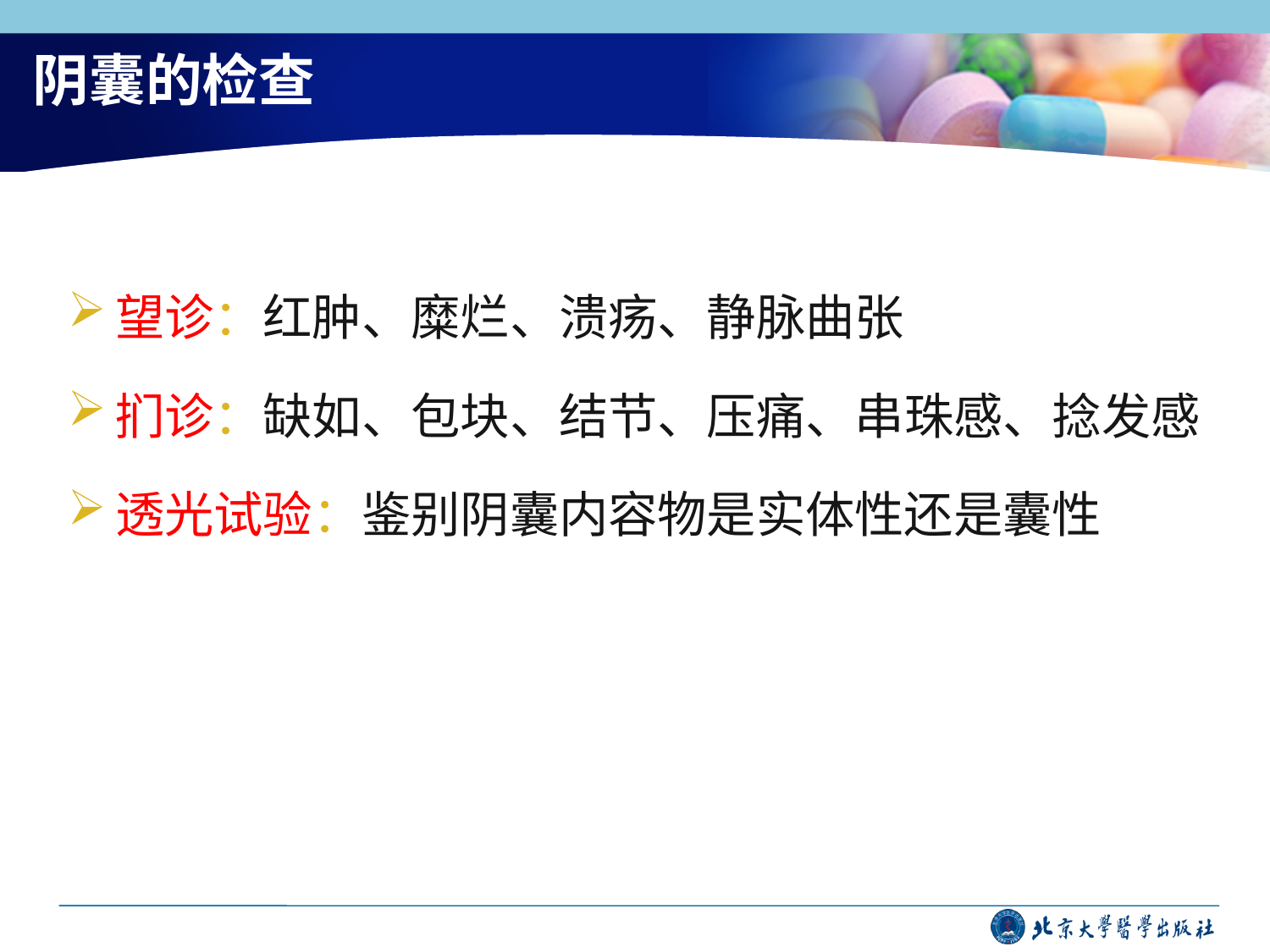

# 阴囊的检查
望诊：红肿、糜烂、溃疡、静脉曲张
扪诊：缺如、包块、结节、压痛、串珠感、捻发感
透光试验：鉴别阴囊内容物是实体性还是囊性